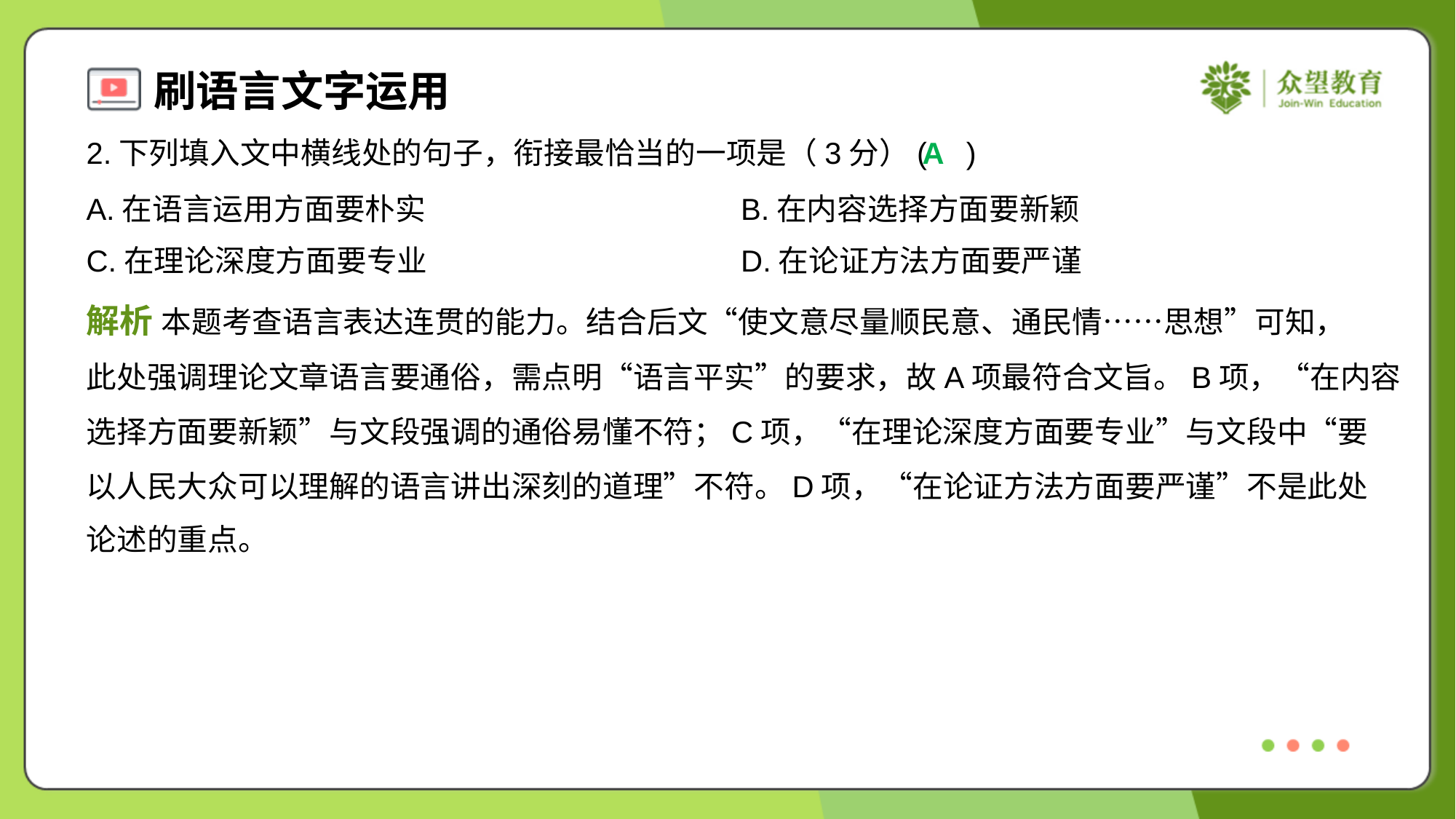

2.下列填入文中横线处的句子，衔接最恰当的一项是（3分）(     )
A
A.在语言运用方面要朴实	B.在内容选择方面要新颖
C.在理论深度方面要专业	D.在论证方法方面要严谨
解析 本题考查语言表达连贯的能力。结合后文“使文意尽量顺民意、通民情……思想”可知，
此处强调理论文章语言要通俗，需点明“语言平实”的要求，故A项最符合文旨。B项，“在内容
选择方面要新颖”与文段强调的通俗易懂不符；C项，“在理论深度方面要专业”与文段中“要
以人民大众可以理解的语言讲出深刻的道理”不符。D项，“在论证方法方面要严谨”不是此处
论述的重点。